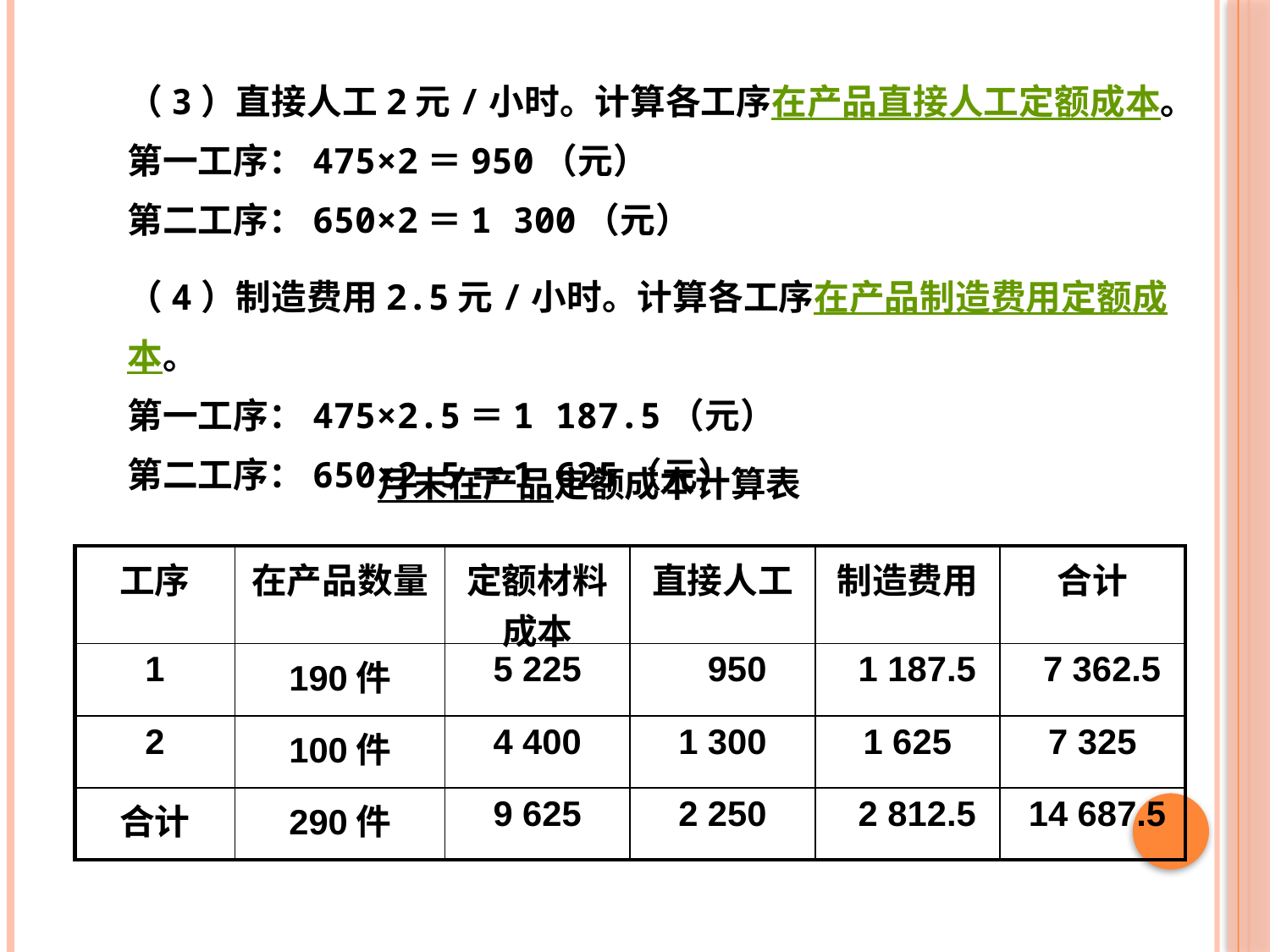

（3）直接人工2元/小时。计算各工序在产品直接人工定额成本。
第一工序：475×2＝950（元）
第二工序：650×2＝1 300（元）
（4）制造费用2.5元/小时。计算各工序在产品制造费用定额成本。
第一工序：475×2.5＝1 187.5（元）
第二工序：650×2.5＝1 625（元）
月末在产品定额成本计算表
| 工序 | 在产品数量 | 定额材料成本 | 直接人工 | 制造费用 | 合计 |
| --- | --- | --- | --- | --- | --- |
| 1 | 190件 | 5 225 | 950 | 1 187.5 | 7 362.5 |
| 2 | 100件 | 4 400 | 1 300 | 1 625 | 7 325 |
| 合计 | 290件 | 9 625 | 2 250 | 2 812.5 | 14 687.5 |